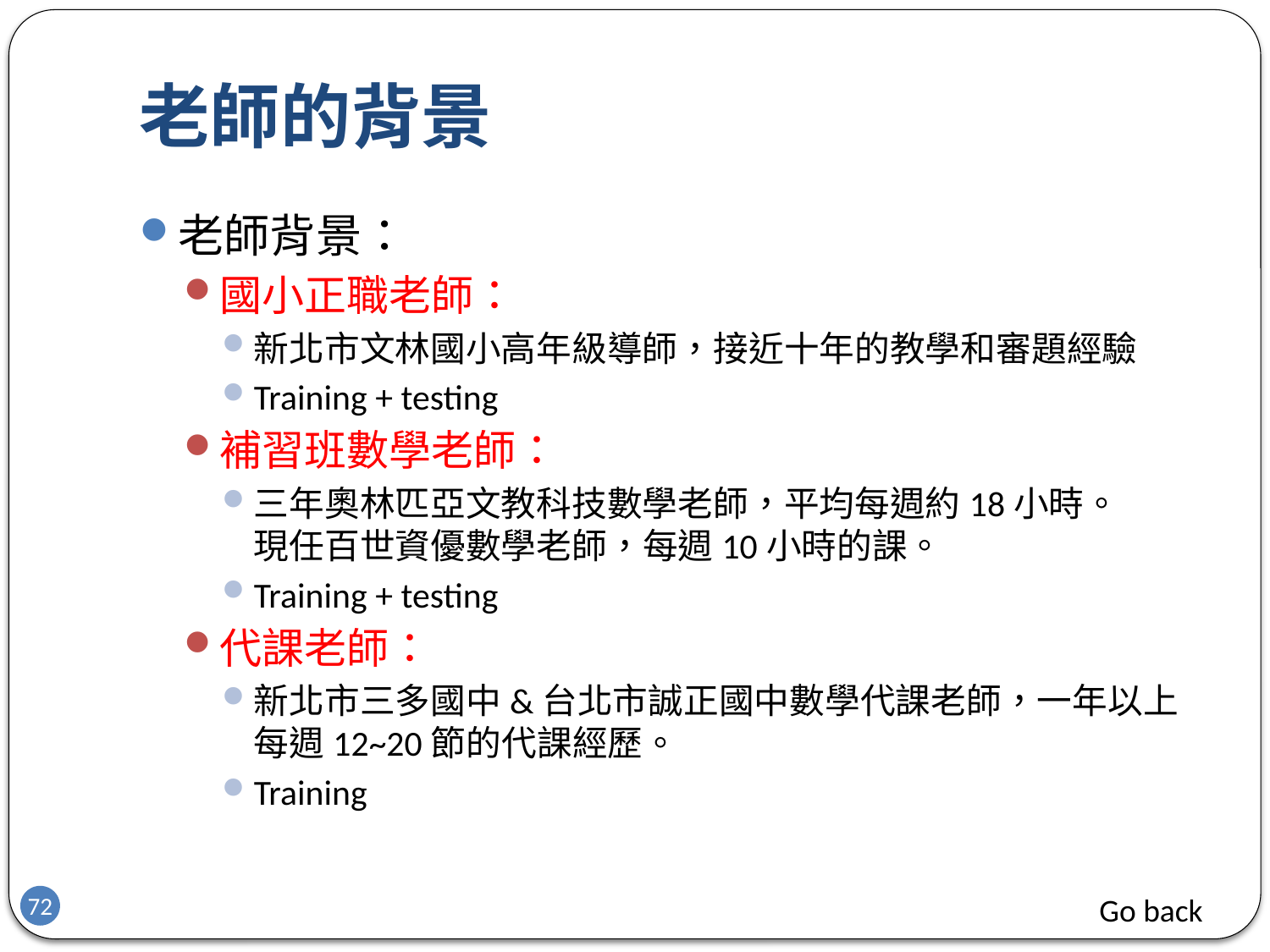

# 老師的背景
老師背景：
國小正職老師：
新北市文林國小高年級導師，接近十年的教學和審題經驗
Training + testing
補習班數學老師：
三年奧林匹亞文教科技數學老師，平均每週約18小時。
現任百世資優數學老師，每週10小時的課。
Training + testing
代課老師：
新北市三多國中&台北市誠正國中數學代課老師，一年以上每週12~20節的代課經歷。
Training

Go back
72